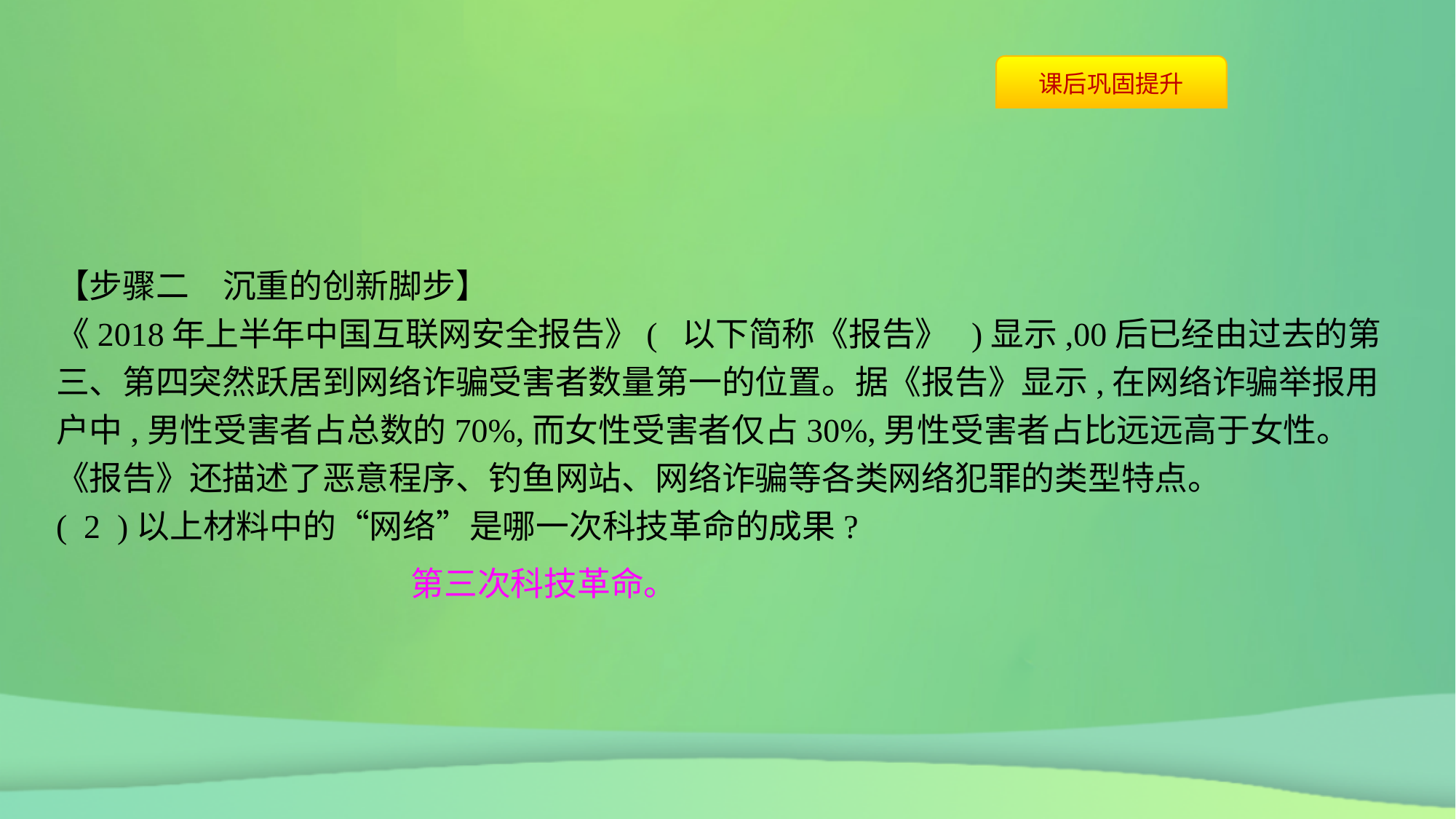

【步骤二　沉重的创新脚步】
《2018年上半年中国互联网安全报告》(  以下简称《报告》  )显示,00后已经由过去的第三、第四突然跃居到网络诈骗受害者数量第一的位置。据《报告》显示,在网络诈骗举报用户中,男性受害者占总数的70%,而女性受害者仅占30%,男性受害者占比远远高于女性。《报告》还描述了恶意程序、钓鱼网站、网络诈骗等各类网络犯罪的类型特点。
(  2  )以上材料中的“网络”是哪一次科技革命的成果?
第三次科技革命。